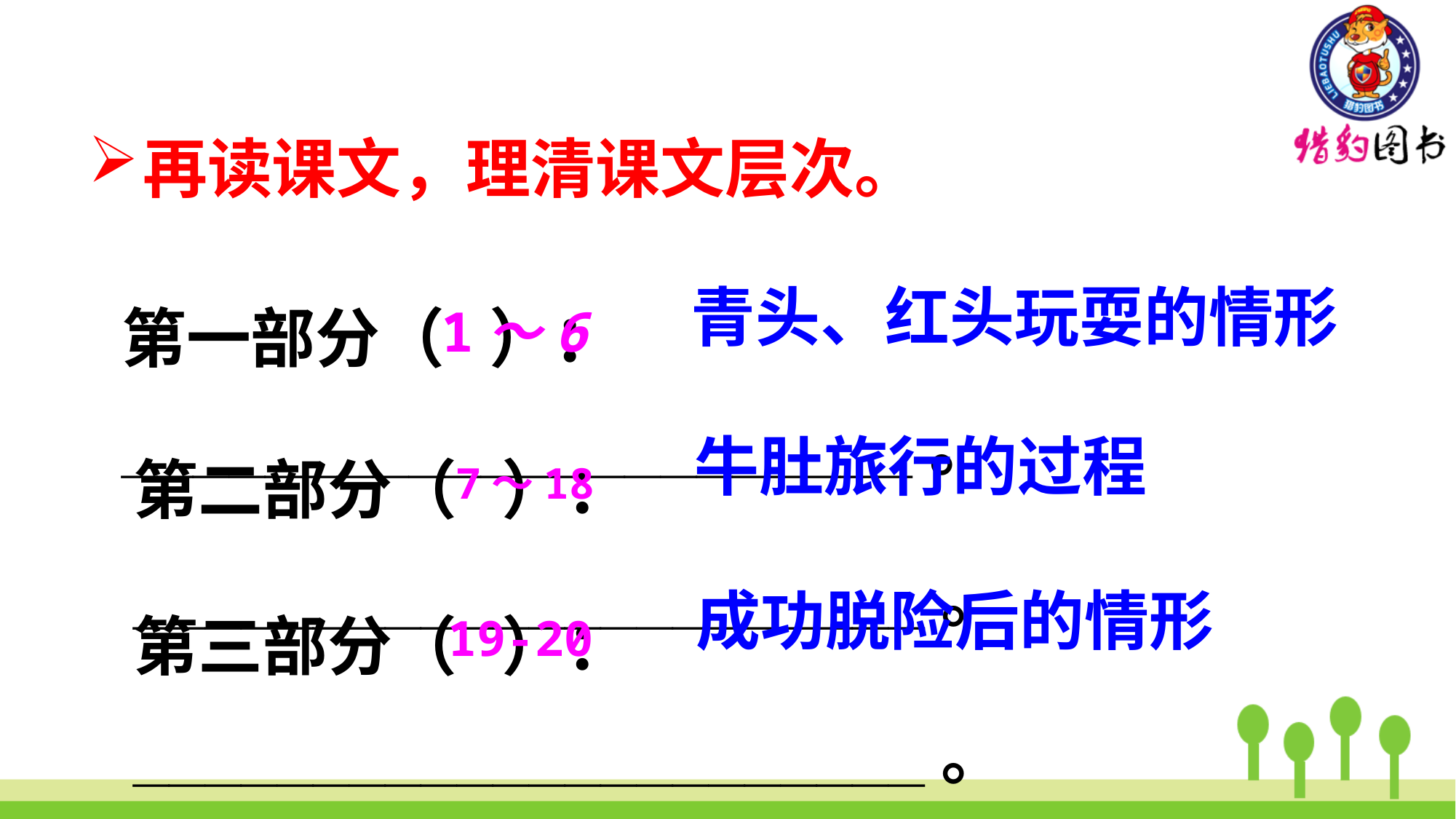

再读课文，理清课文层次。
状元成才路
状元成才路
状元成才路
状元成才路
状元成才路
状元成才路
状元成才路
状元成才路
状元成才路
状元成才路
状元成才路
状元成才路
状元成才路
状元成才路
状元成才路
状元成才路
状元成才路
第一部分（   ）：______________________。
状元成才路
青头、红头玩耍的情形
状元成才路
状元成才路
状元成才路
状元成才路
1～6
状元成才路
状元成才路
状元成才路
状元成才路
状元成才路
状元成才路
状元成才路
状元成才路
状元成才路
状元成才路
状元成才路
状元成才路
状元成才路
状元成才路
状元成才路
状元成才路
状元成才路
状元成才路
状元成才路
状元成才路
状元成才路
状元成才路
状元成才路
状元成才路
状元成才路
状元成才路
状元成才路
状元成才路
状元成才路
第二部分（   ）：______________________。
状元成才路
状元成才路
状元成才路
状元成才路
牛肚旅行的过程
状元成才路
状元成才路
状元成才路
状元成才路
7～18
状元成才路
状元成才路
状元成才路
状元成才路
状元成才路
状元成才路
状元成才路
状元成才路
状元成才路
状元成才路
状元成才路
状元成才路
状元成才路
状元成才路
状元成才路
状元成才路
状元成才路
状元成才路
状元成才路
状元成才路
状元成才路
状元成才路
状元成才路
状元成才路
状元成才路
状元成才路
状元成才路
状元成才路
状元成才路
第三部分（   ）：______________________。
状元成才路
状元成才路
成功脱险后的情形
状元成才路
19-20
状元成才路
状元成才路
状元成才路
状元成才路
状元成才路
状元成才路
状元成才路
状元成才路
状元成才路